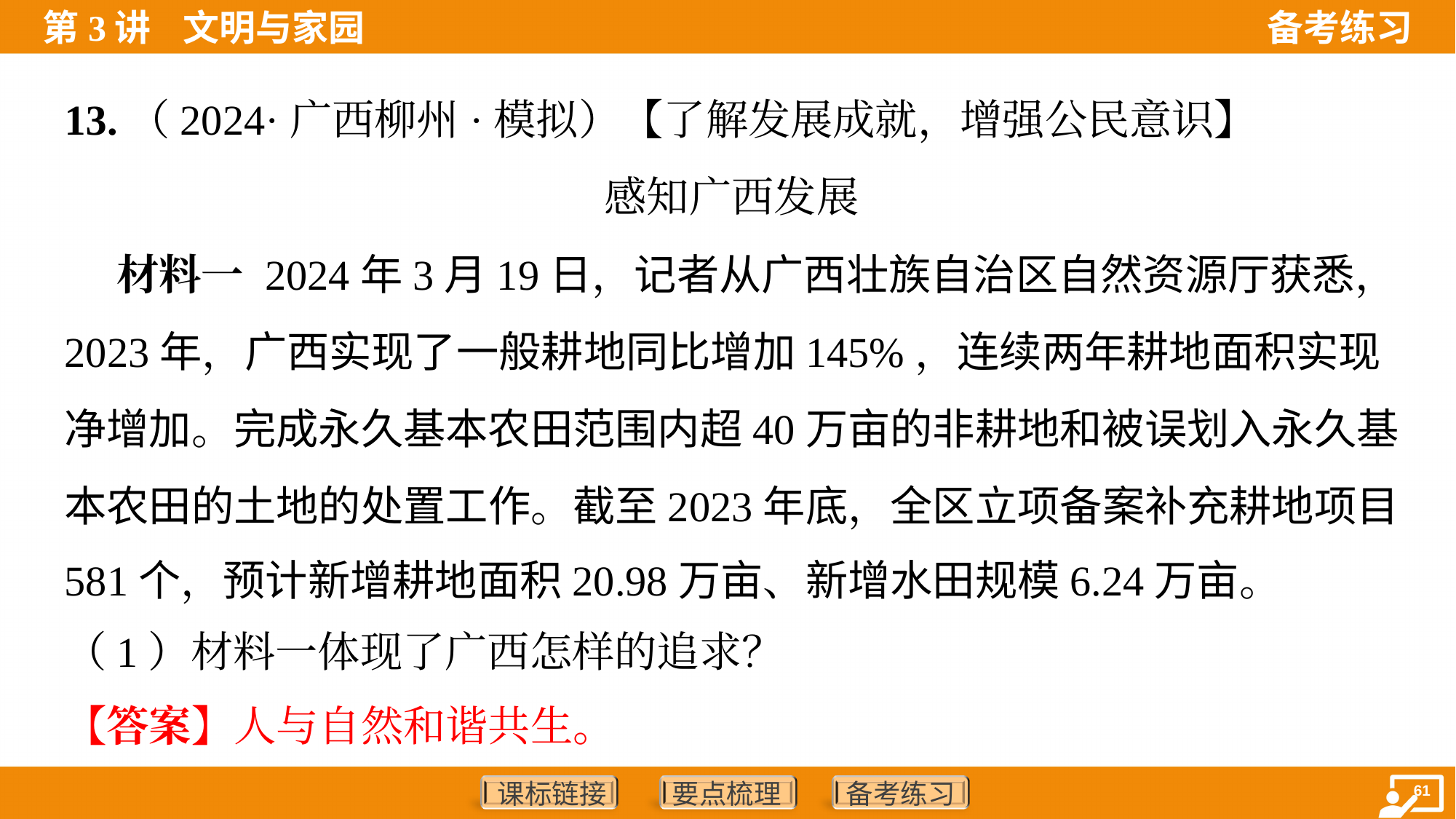

13.（2024·广西柳州·模拟）【了解发展成就，增强公民意识】
感知广西发展
    材料一 2024年3月19日，记者从广西壮族自治区自然资源厅获悉，
2023年，广西实现了一般耕地同比增加145%，连续两年耕地面积实现
净增加。完成永久基本农田范围内超40万亩的非耕地和被误划入永久基
本农田的土地的处置工作。截至2023年底，全区立项备案补充耕地项目
581个，预计新增耕地面积20.98万亩、新增水田规模6.24万亩。
（1）材料一体现了广西怎样的追求？
【答案】人与自然和谐共生。